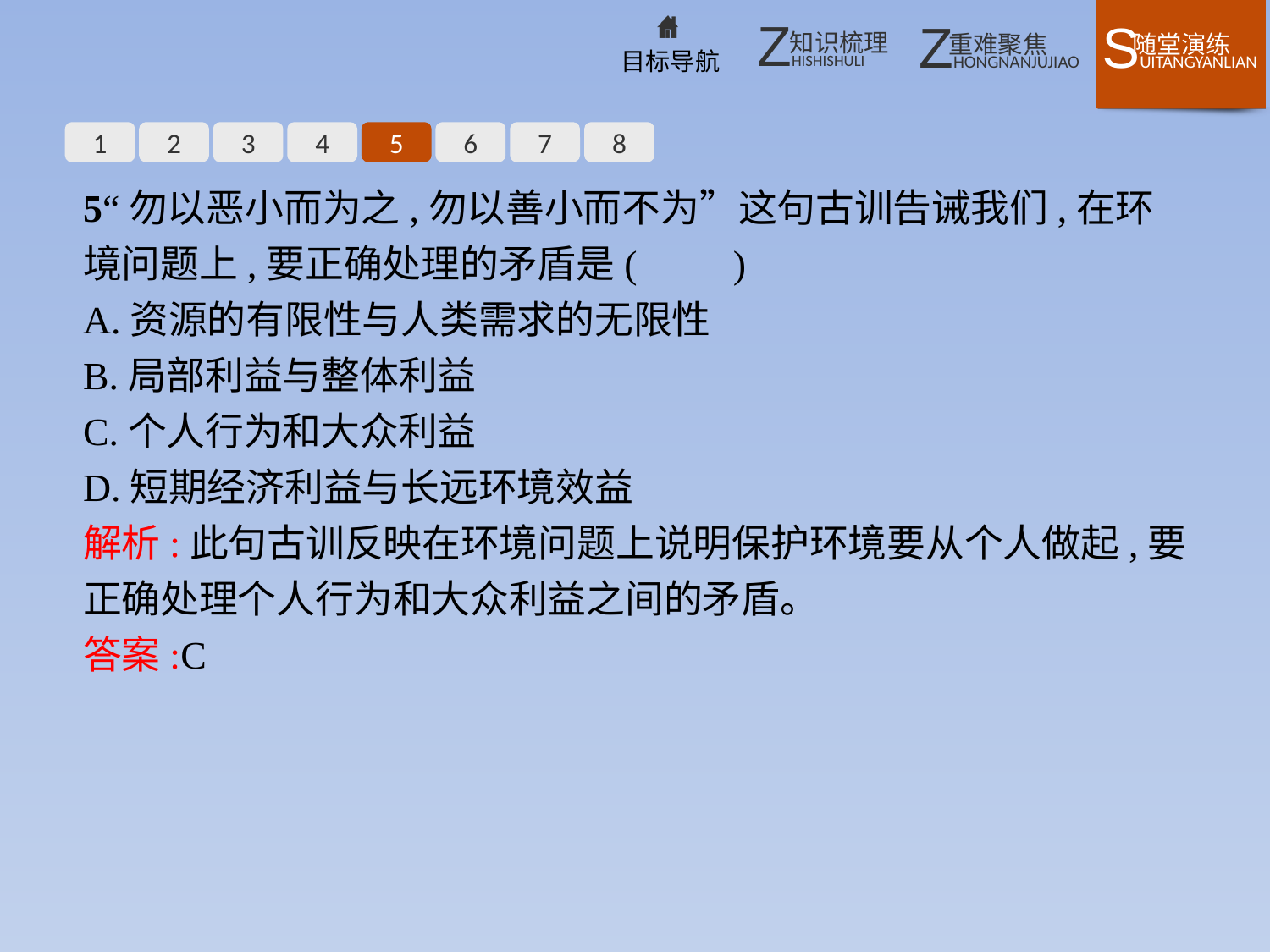

1
2
3
4
5
6
7
8
5“勿以恶小而为之,勿以善小而不为”这句古训告诫我们,在环境问题上,要正确处理的矛盾是(　　)
A.资源的有限性与人类需求的无限性
B.局部利益与整体利益
C.个人行为和大众利益
D.短期经济利益与长远环境效益
解析:此句古训反映在环境问题上说明保护环境要从个人做起,要正确处理个人行为和大众利益之间的矛盾。
答案:C